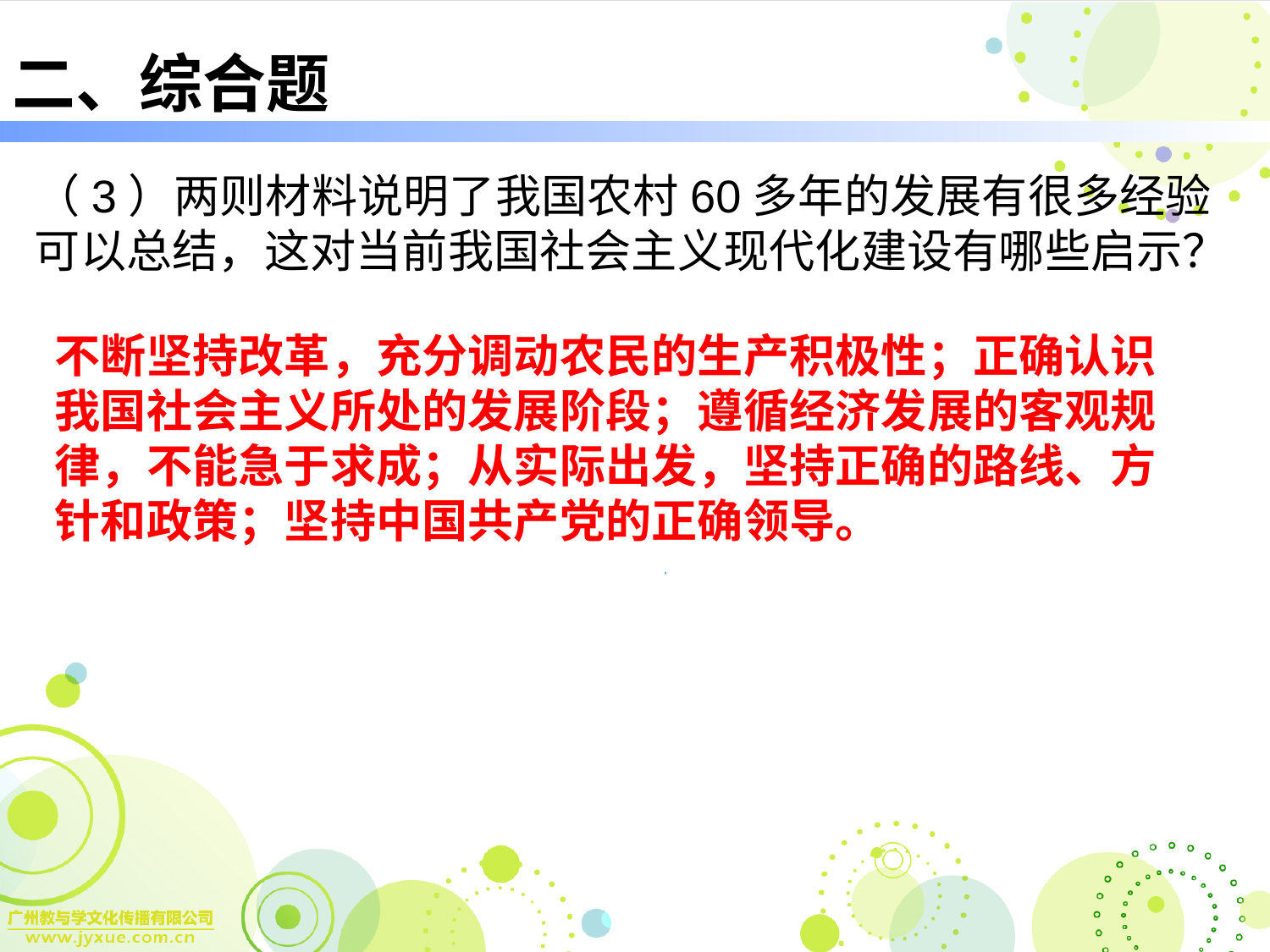

# 二、综合题

（3）两则材料说明了我国农村60多年的发展有很多经验可以总结，这对当前我国社会主义现代化建设有哪些启示？
不断坚持改革，充分调动农民的生产积极性；正确认识我国社会主义所处的发展阶段；遵循经济发展的客观规律，不能急于求成；从实际出发，坚持正确的路线、方针和政策；坚持中国共产党的正确领导。